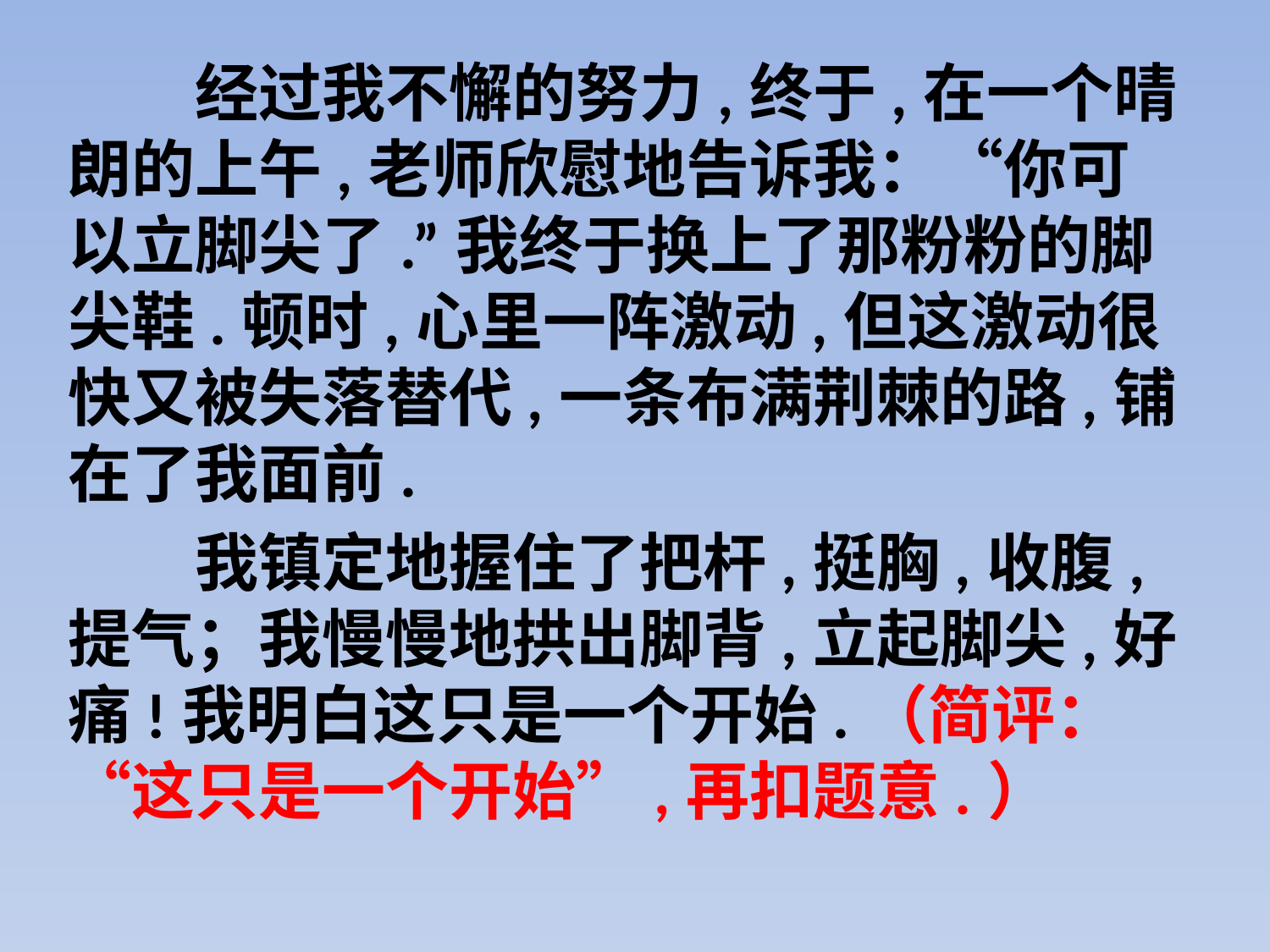

经过我不懈的努力,终于,在一个晴朗的上午,老师欣慰地告诉我：“你可以立脚尖了.”我终于换上了那粉粉的脚尖鞋.顿时,心里一阵激动,但这激动很快又被失落替代,一条布满荆棘的路,铺在了我面前.
　　我镇定地握住了把杆,挺胸,收腹,提气；我慢慢地拱出脚背,立起脚尖,好痛!我明白这只是一个开始.（简评：“这只是一个开始”,再扣题意.）